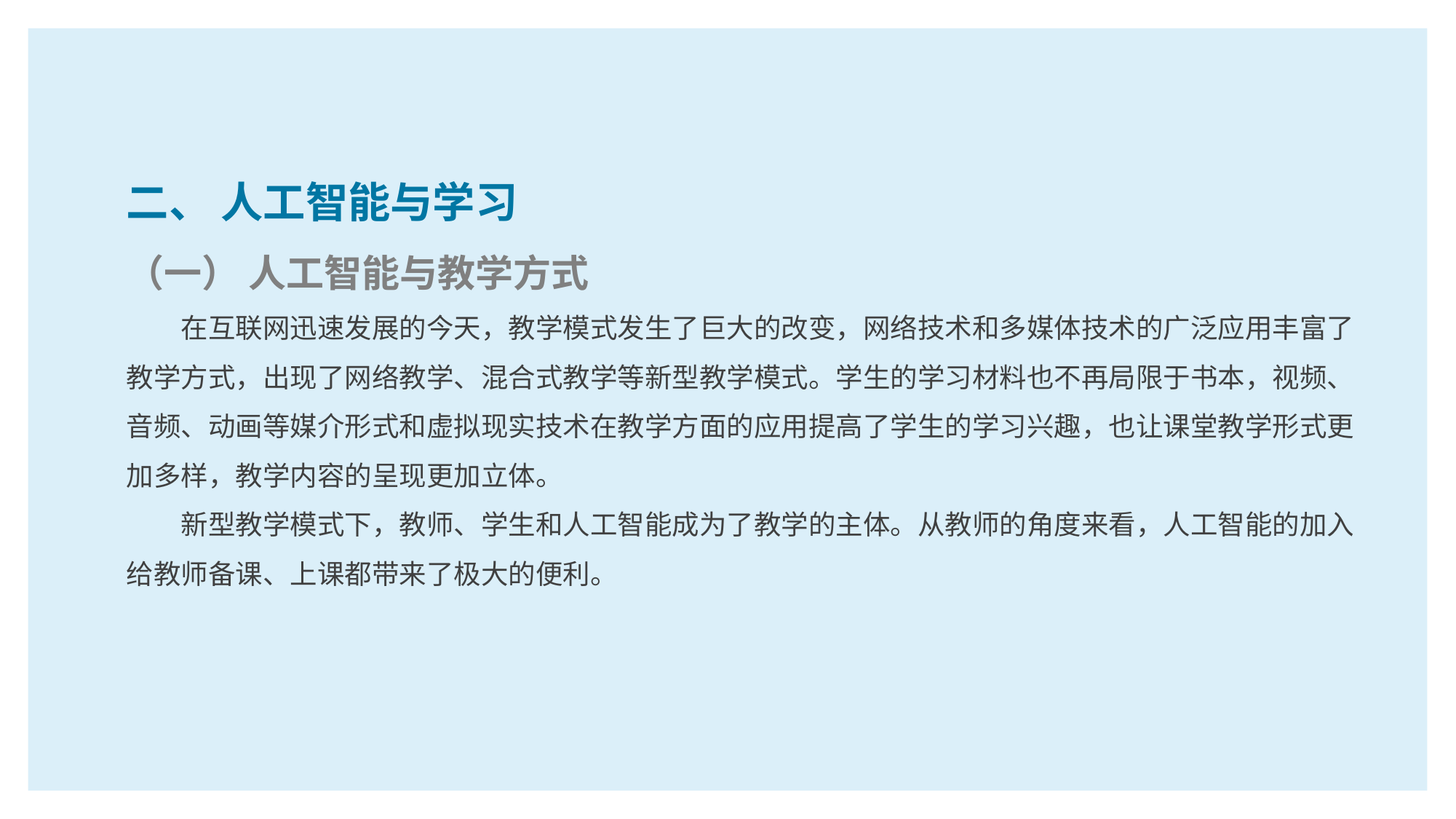

二、 人工智能与学习
（一） 人工智能与教学方式
在互联网迅速发展的今天，教学模式发生了巨大的改变，网络技术和多媒体技术的广泛应用丰富了教学方式，出现了网络教学、混合式教学等新型教学模式。学生的学习材料也不再局限于书本，视频、音频、动画等媒介形式和虚拟现实技术在教学方面的应用提高了学生的学习兴趣，也让课堂教学形式更加多样，教学内容的呈现更加立体。
新型教学模式下，教师、学生和人工智能成为了教学的主体。从教师的角度来看，人工智能的加入给教师备课、上课都带来了极大的便利。